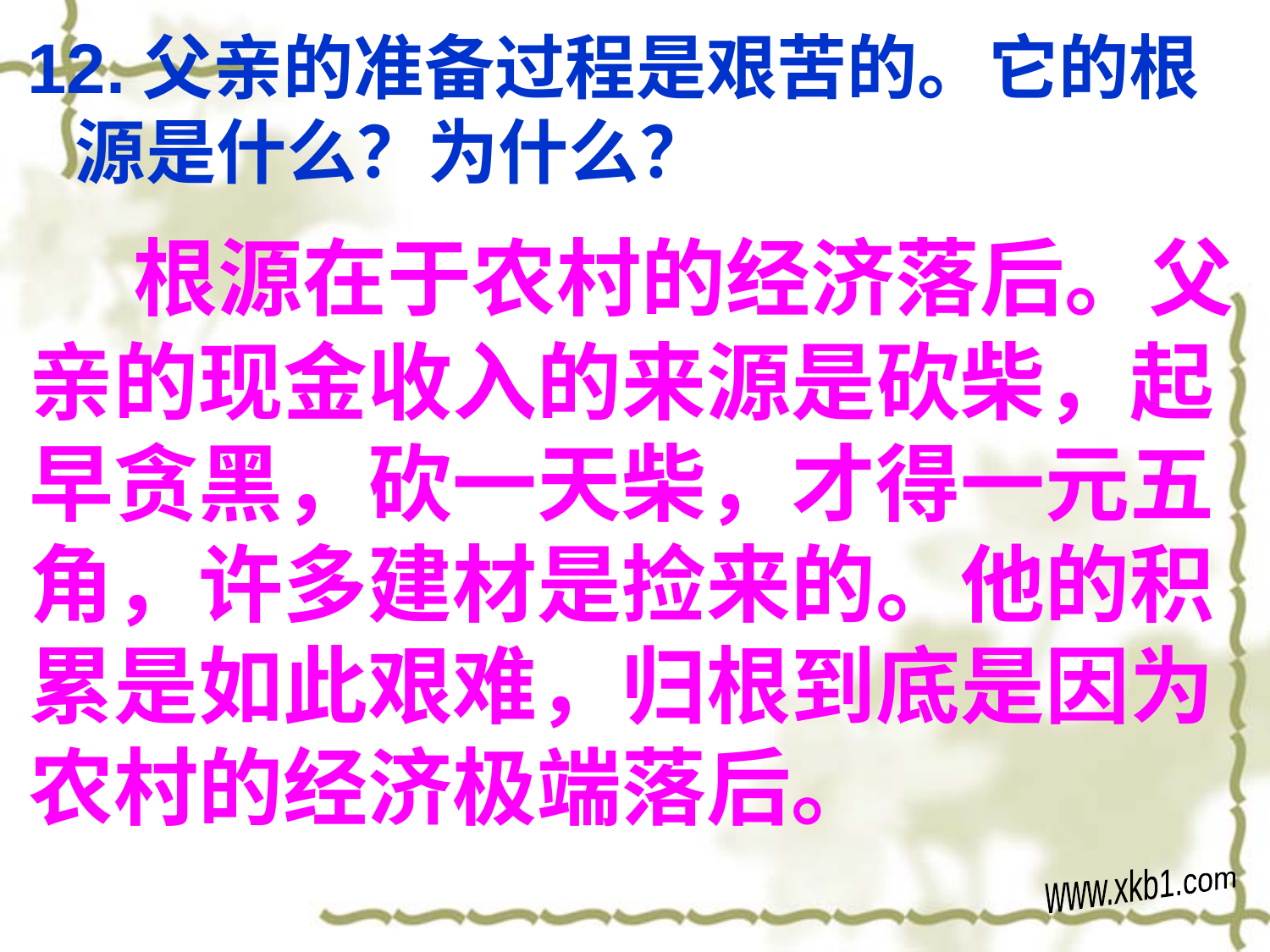

12.父亲的准备过程是艰苦的。它的根源是什么？为什么？

    根源在于农村的经济落后。父亲的现金收入的来源是砍柴，起早贪黑，砍一天柴，才得一元五角，许多建材是捡来的。他的积累是如此艰难，归根到底是因为农村的经济极端落后。
www.xkb1.com